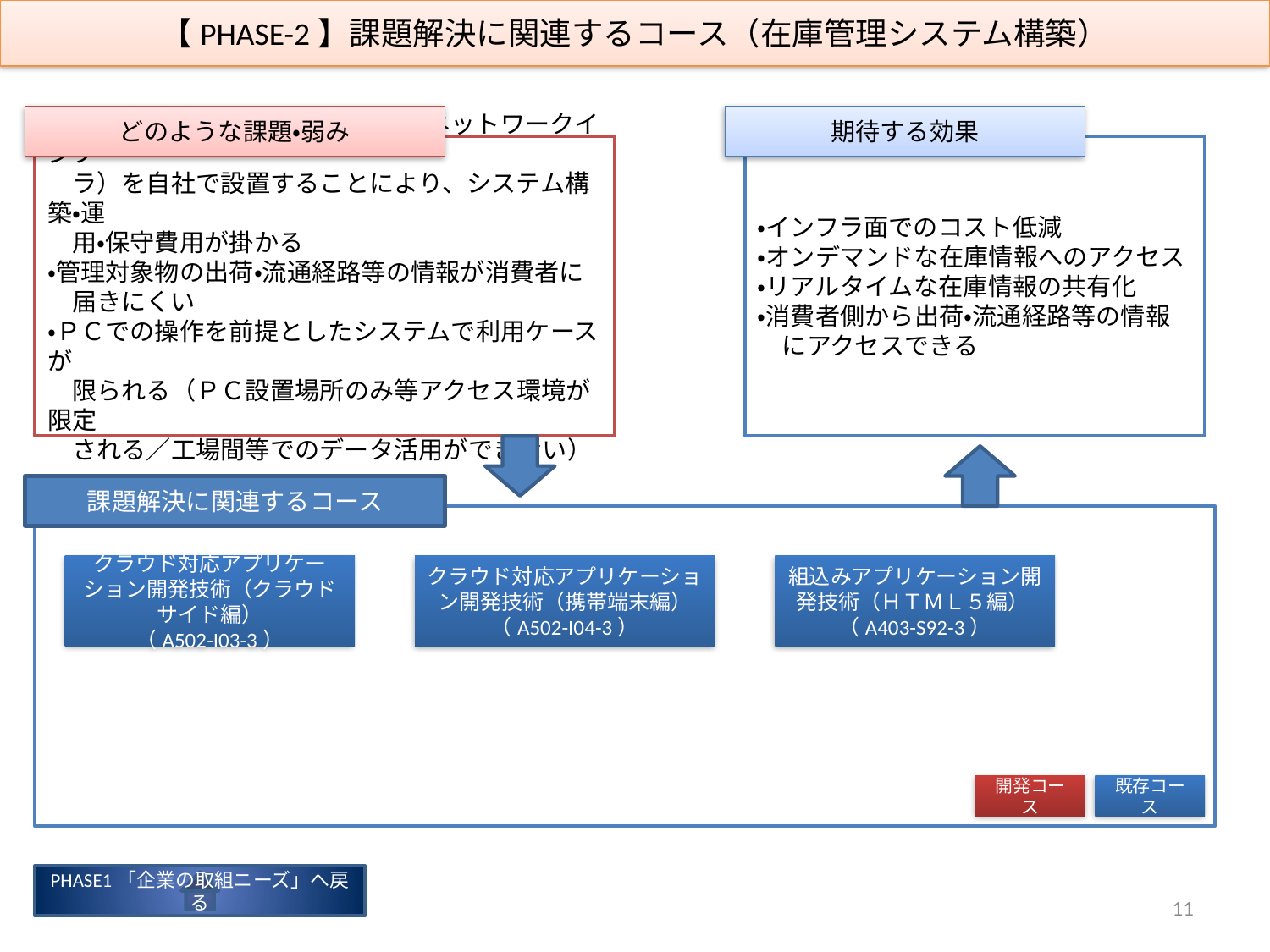

【PHASE-2】課題解決に関連するコース（在庫管理システム構築）
どのような課題・弱み
期待する効果
・在庫管理システム一式（サーバ、ネットワークインフ
　ラ）を自社で設置することにより、システム構築・運
　用・保守費用が掛かる
・管理対象物の出荷・流通経路等の情報が消費者に
　届きにくい
・ＰＣでの操作を前提としたシステムで利用ケースが
　限られる（ＰＣ設置場所のみ等アクセス環境が限定
　される／工場間等でのデータ活用ができない）
・インフラ面でのコスト低減
・オンデマンドな在庫情報へのアクセス
・リアルタイムな在庫情報の共有化
・消費者側から出荷・流通経路等の情報
　にアクセスできる

課題解決に関連するコース

クラウド対応アプリケーション開発技術（クラウドサイド編）
（A502-I03-3）
クラウド対応アプリケーション開発技術（携帯端末編）
（A502-I04-3）
組込みアプリケーション開発技術（ＨＴＭＬ５編）
（A403-S92-3）
開発コース
既存コース
PHASE1「企業の取組ニーズ」へ戻る
11